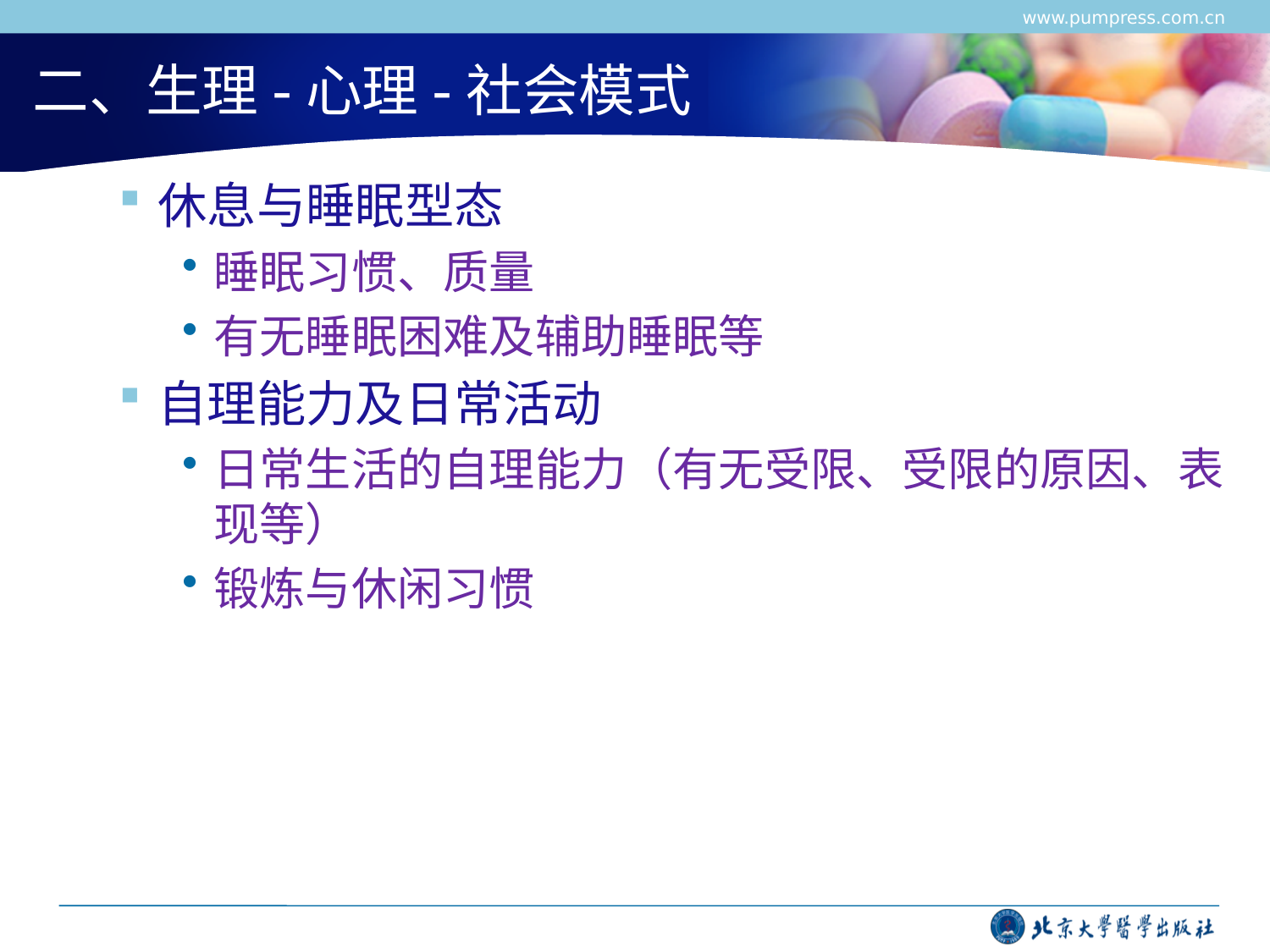

www.pumpress.com.cn
# 二、生理-心理-社会模式
休息与睡眠型态
睡眠习惯、质量
有无睡眠困难及辅助睡眠等
自理能力及日常活动
日常生活的自理能力（有无受限、受限的原因、表现等）
锻炼与休闲习惯